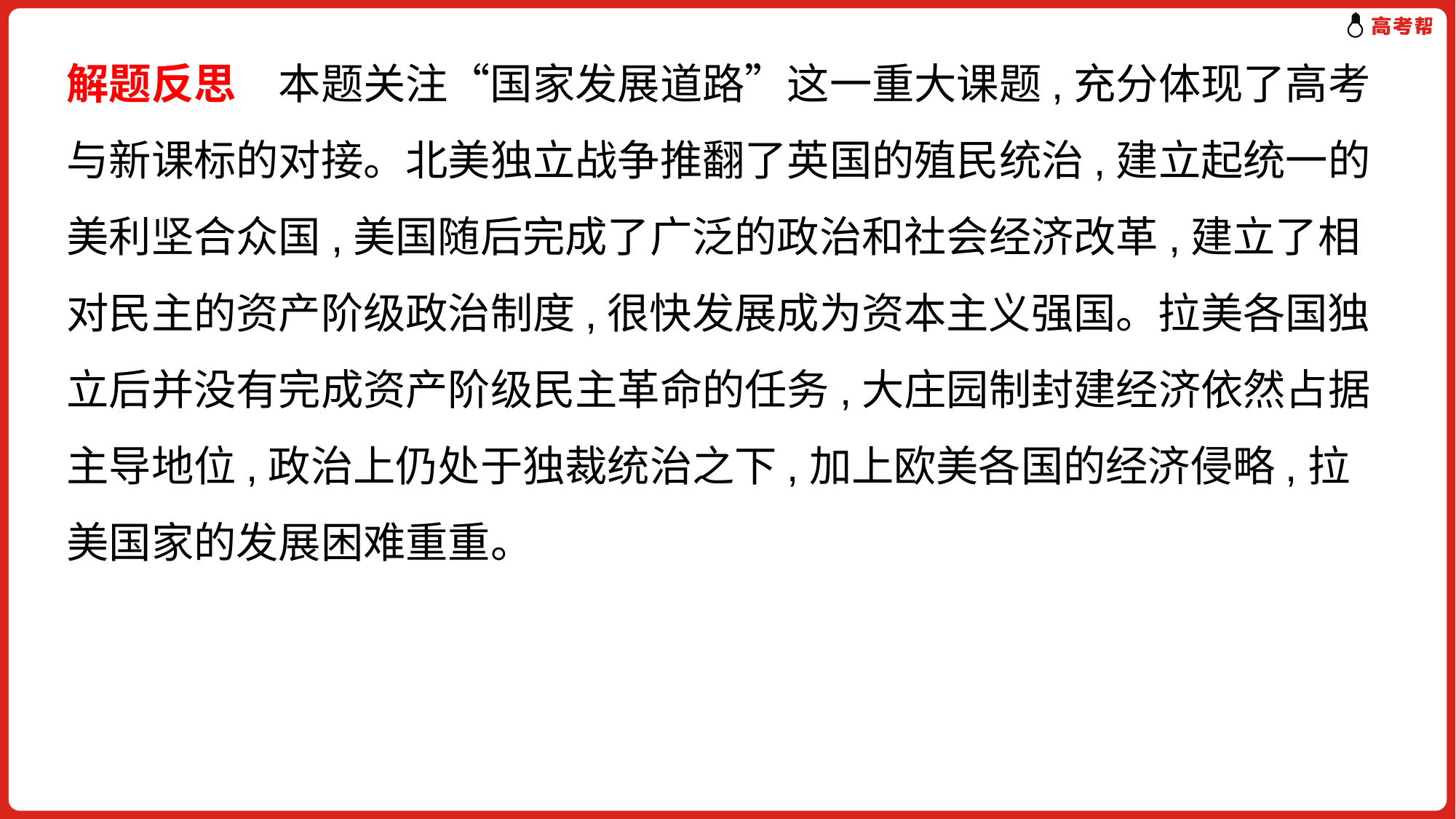

解题反思　本题关注“国家发展道路”这一重大课题,充分体现了高考与新课标的对接。北美独立战争推翻了英国的殖民统治,建立起统一的美利坚合众国,美国随后完成了广泛的政治和社会经济改革,建立了相对民主的资产阶级政治制度,很快发展成为资本主义强国。拉美各国独立后并没有完成资产阶级民主革命的任务,大庄园制封建经济依然占据主导地位,政治上仍处于独裁统治之下,加上欧美各国的经济侵略,拉美国家的发展困难重重。